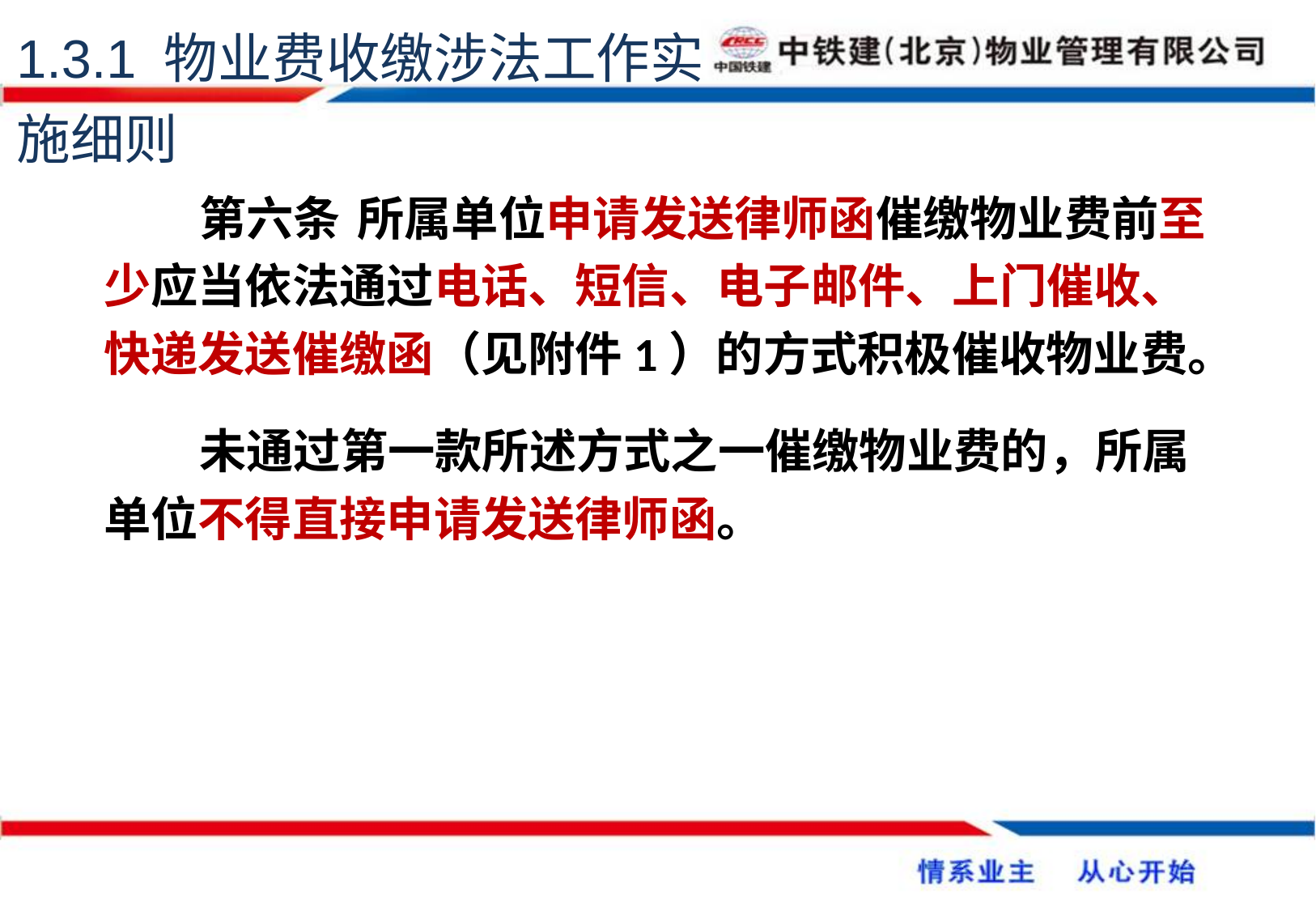

1.3.1 物业费收缴涉法工作实施细则
第六条	 所属单位申请发送律师函催缴物业费前至少应当依法通过电话、短信、电子邮件、上门催收、快递发送催缴函（见附件1）的方式积极催收物业费。
未通过第一款所述方式之一催缴物业费的，所属单位不得直接申请发送律师函。

57